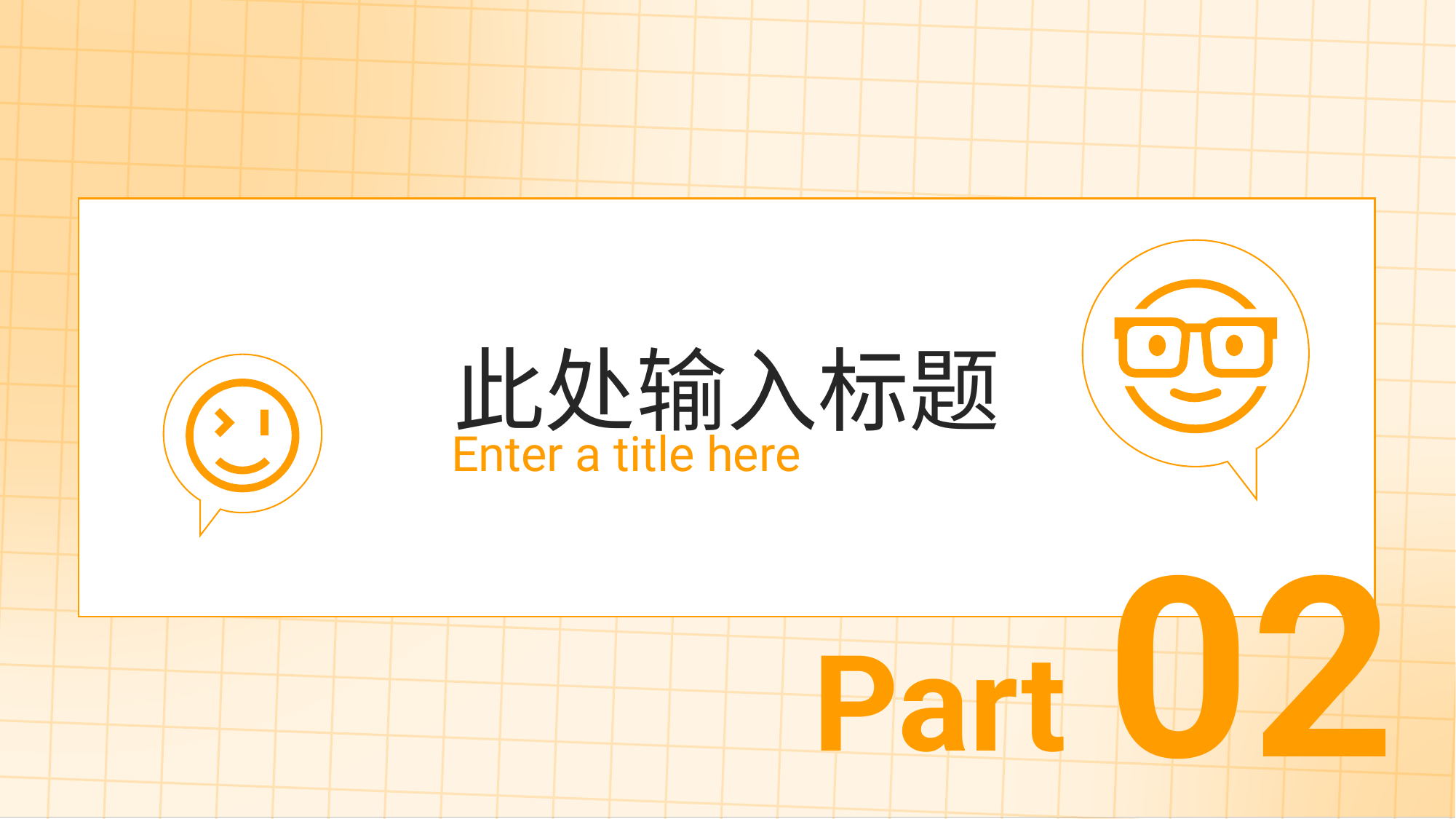

此处输入标题
Enter a title here
02
Part